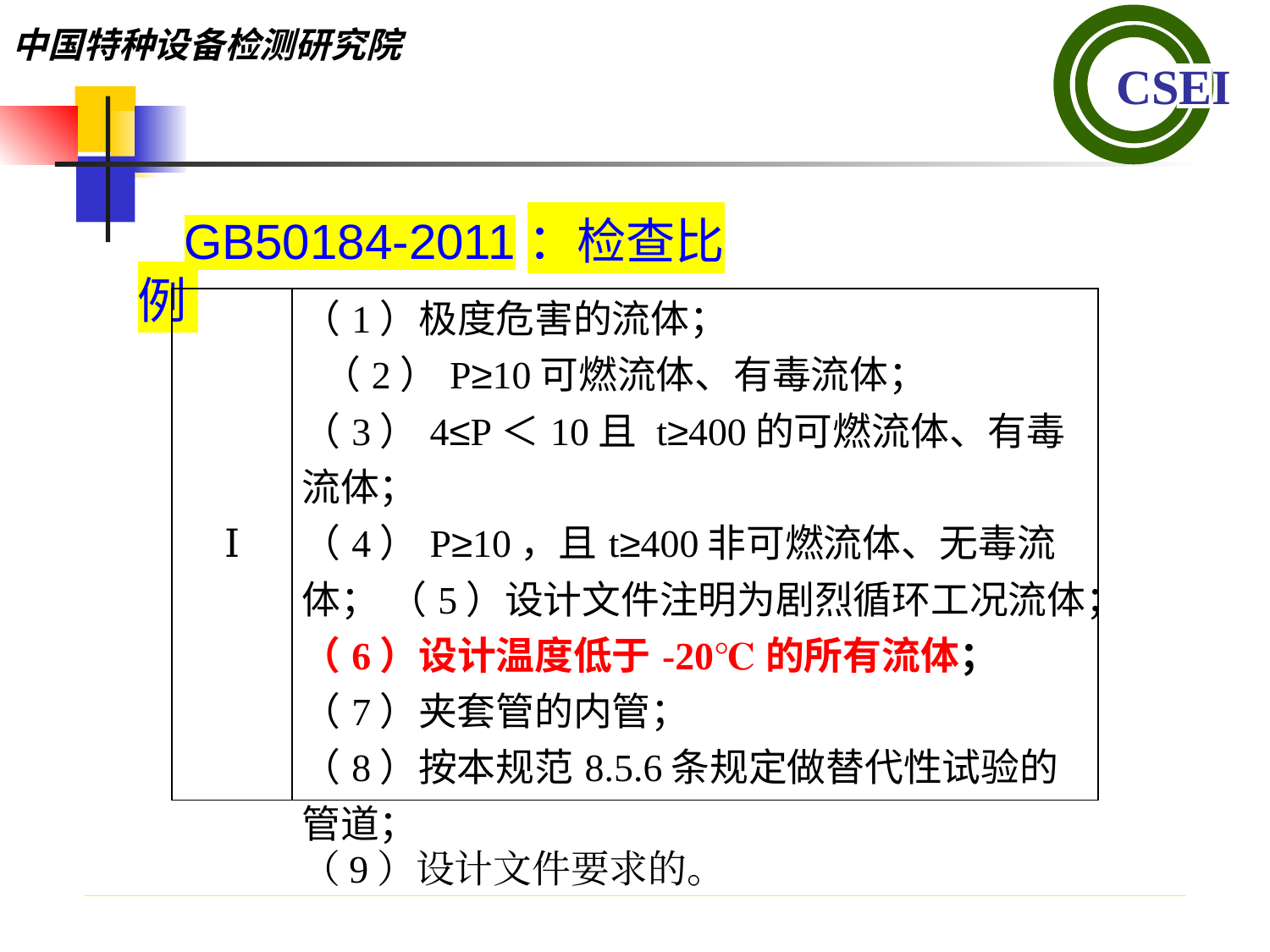

GB50184-2011：检查比例
| Ⅰ | （1）极度危害的流体； （2）P≥10可燃流体、有毒流体； （3）4≤P＜10且 t≥400的可燃流体、有毒流体； （4）P≥10，且t≥400非可燃流体、无毒流体； （5）设计文件注明为剧烈循环工况流体； （6）设计温度低于-20℃的所有流体； （7）夹套管的内管； （8）按本规范8.5.6条规定做替代性试验的管道； （9）设计文件要求的。 |
| --- | --- |